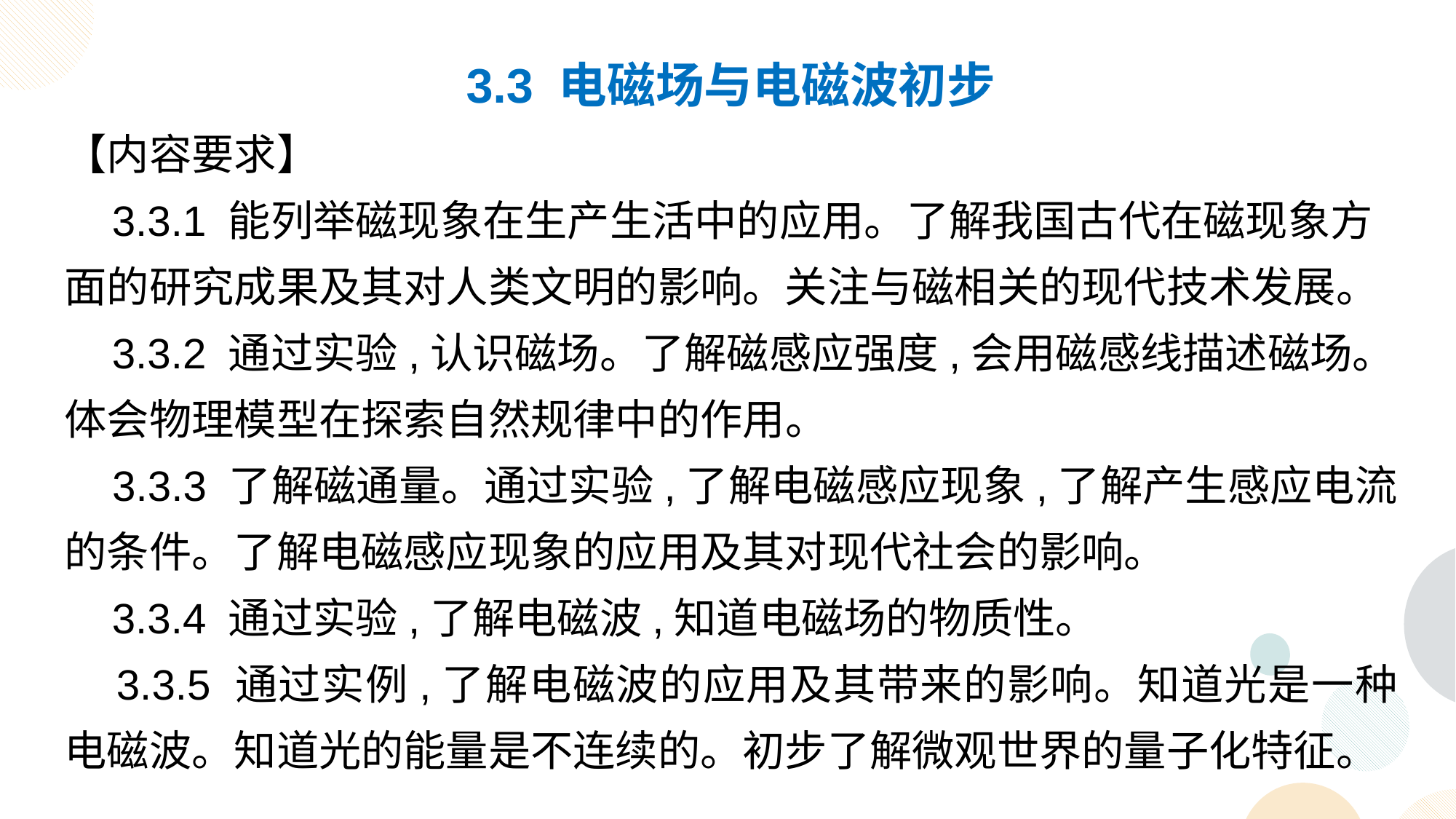

3.3 电磁场与电磁波初步
【内容要求】
    3.3.1 能列举磁现象在生产生活中的应用。了解我国古代在磁现象方面的研究成果及其对人类文明的影响。关注与磁相关的现代技术发展。
    3.3.2 通过实验,认识磁场。了解磁感应强度,会用磁感线描述磁场。体会物理模型在探索自然规律中的作用。
    3.3.3 了解磁通量。通过实验,了解电磁感应现象,了解产生感应电流的条件。了解电磁感应现象的应用及其对现代社会的影响。
    3.3.4 通过实验,了解电磁波,知道电磁场的物质性。
    3.3.5 通过实例,了解电磁波的应用及其带来的影响。知道光是一种电磁波。知道光的能量是不连续的。初步了解微观世界的量子化特征。